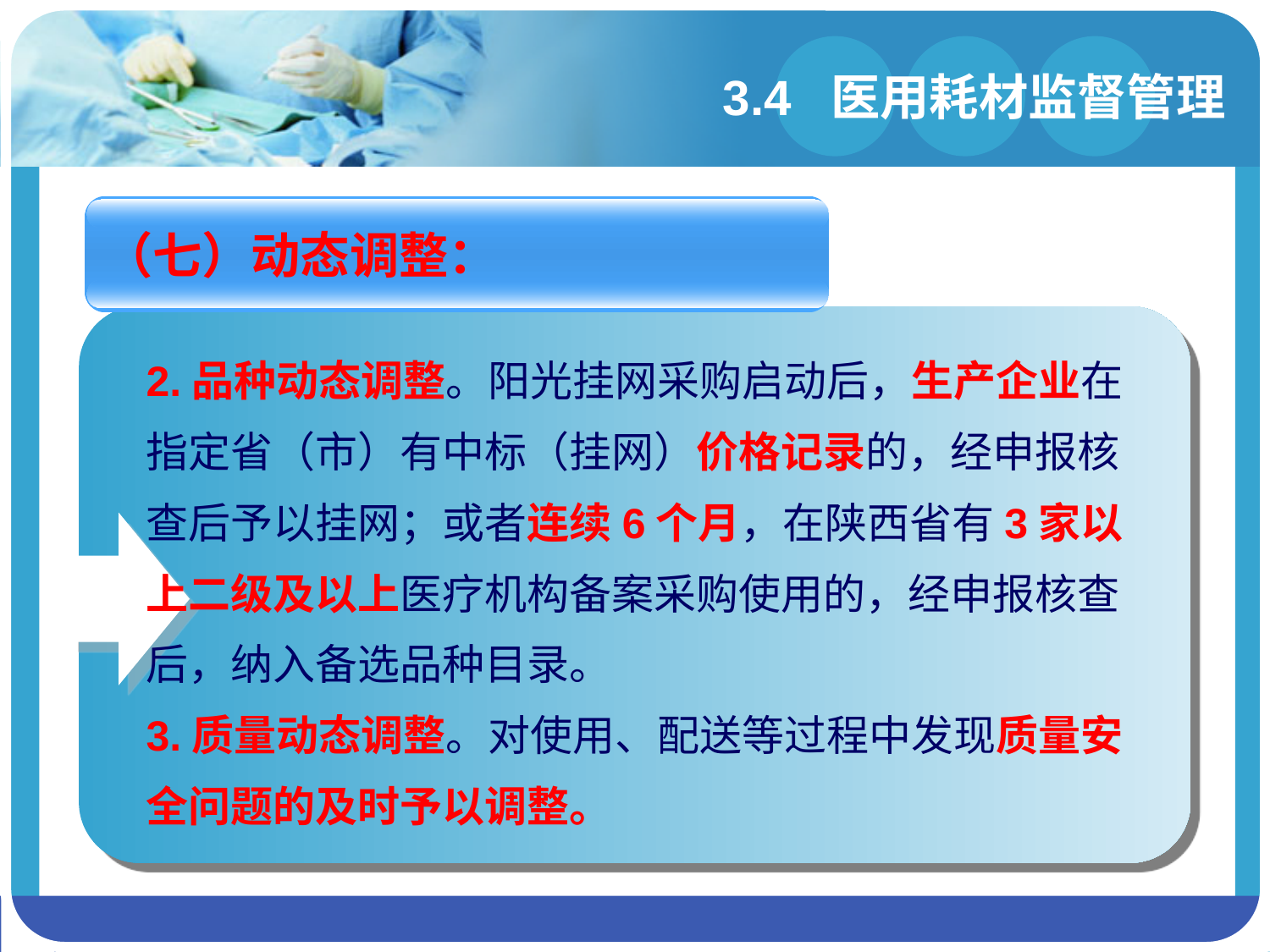

# 3.4  医用耗材监督管理
（七）动态调整：

2.品种动态调整。阳光挂网采购启动后，生产企业在指定省（市）有中标（挂网）价格记录的，经申报核查后予以挂网；或者连续6个月，在陕西省有3家以上二级及以上医疗机构备案采购使用的，经申报核查后，纳入备选品种目录。
3.质量动态调整。对使用、配送等过程中发现质量安全问题的及时予以调整。